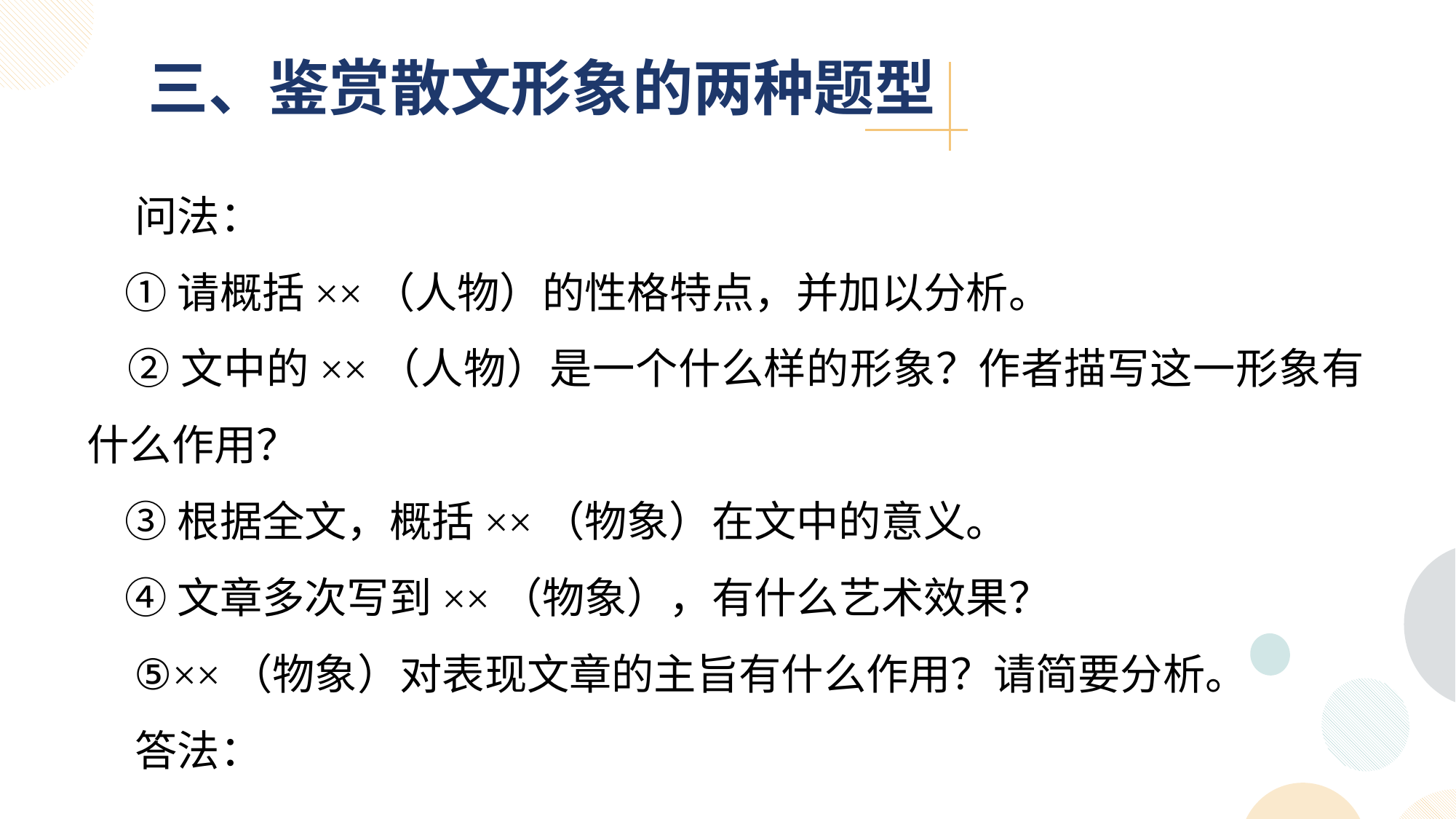

三、鉴赏散文形象的两种题型
    问法：
    ①请概括××（人物）的性格特点，并加以分析。
    ②文中的××（人物）是一个什么样的形象？作者描写这一形象有什么作用？
    ③根据全文，概括××（物象）在文中的意义。
    ④文章多次写到××（物象），有什么艺术效果？
    ⑤××（物象）对表现文章的主旨有什么作用？请简要分析。
    答法：